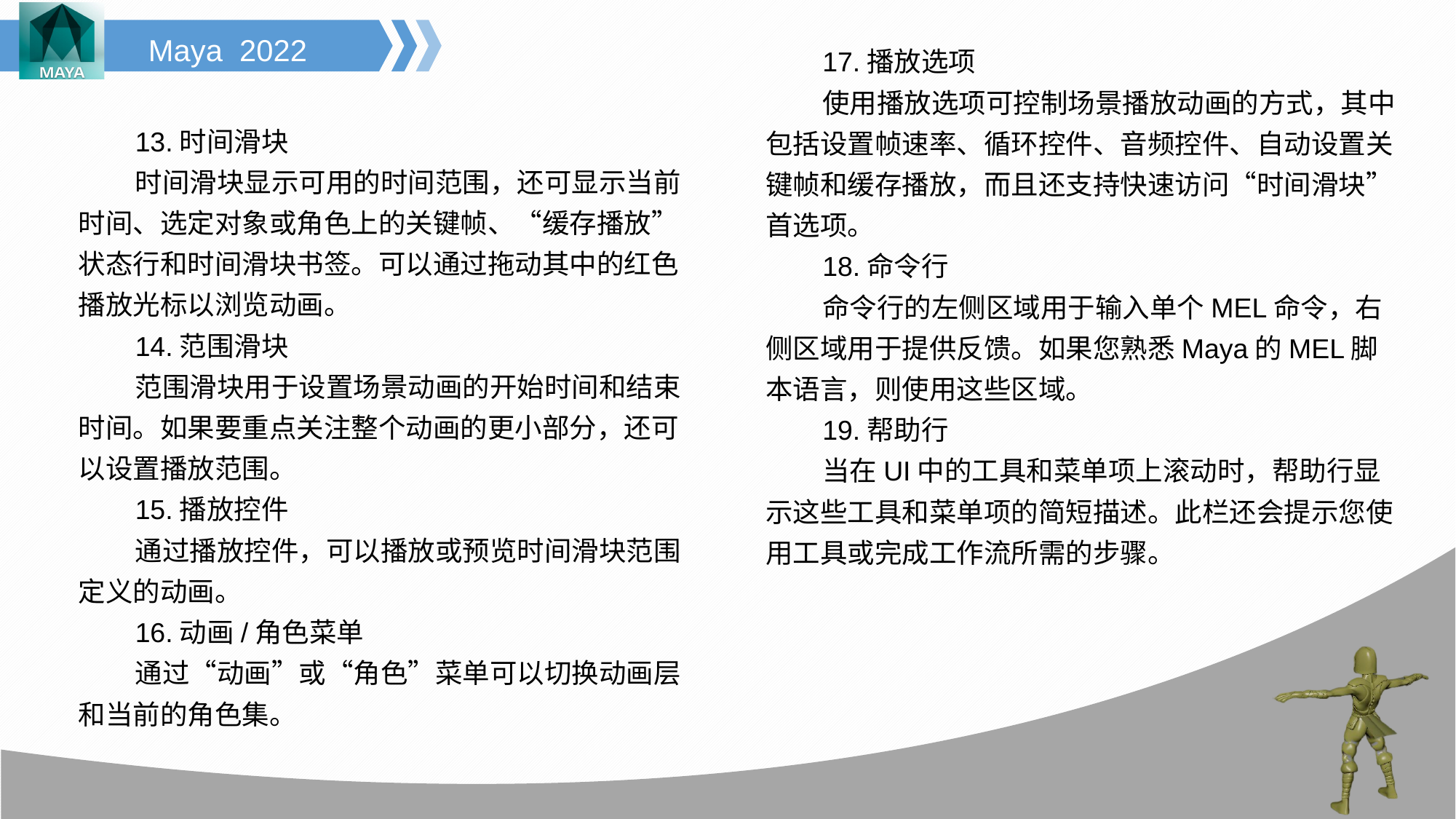

17.播放选项
使用播放选项可控制场景播放动画的方式，其中包括设置帧速率、循环控件、音频控件、自动设置关键帧和缓存播放，而且还支持快速访问“时间滑块”首选项。
18.命令行
命令行的左侧区域用于输入单个MEL命令，右侧区域用于提供反馈。如果您熟悉Maya的MEL脚本语言，则使用这些区域。
19.帮助行
当在UI中的工具和菜单项上滚动时，帮助行显示这些工具和菜单项的简短描述。此栏还会提示您使用工具或完成工作流所需的步骤。

13.时间滑块
时间滑块显示可用的时间范围，还可显示当前时间、选定对象或角色上的关键帧、“缓存播放”状态行和时间滑块书签。可以通过拖动其中的红色播放光标以浏览动画。
14.范围滑块
范围滑块用于设置场景动画的开始时间和结束时间。如果要重点关注整个动画的更小部分，还可以设置播放范围。
15.播放控件
通过播放控件，可以播放或预览时间滑块范围定义的动画。
16.动画/角色菜单
通过“动画”或“角色”菜单可以切换动画层和当前的角色集。